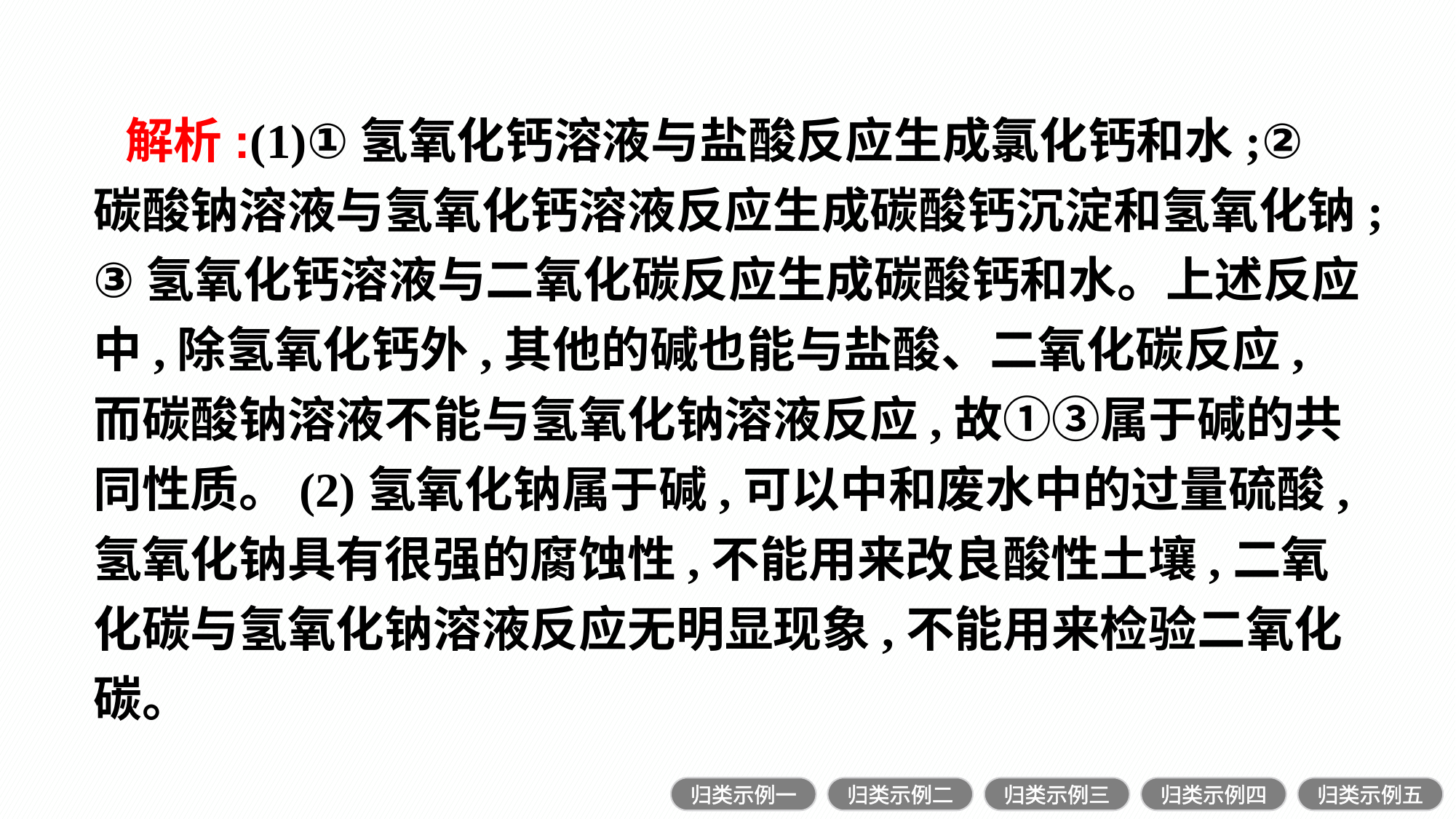

解析:(1)①氢氧化钙溶液与盐酸反应生成氯化钙和水;②碳酸钠溶液与氢氧化钙溶液反应生成碳酸钙沉淀和氢氧化钠;③氢氧化钙溶液与二氧化碳反应生成碳酸钙和水。上述反应中,除氢氧化钙外,其他的碱也能与盐酸、二氧化碳反应,而碳酸钠溶液不能与氢氧化钠溶液反应,故①③属于碱的共同性质。(2)氢氧化钠属于碱,可以中和废水中的过量硫酸,氢氧化钠具有很强的腐蚀性,不能用来改良酸性土壤,二氧化碳与氢氧化钠溶液反应无明显现象,不能用来检验二氧化碳。